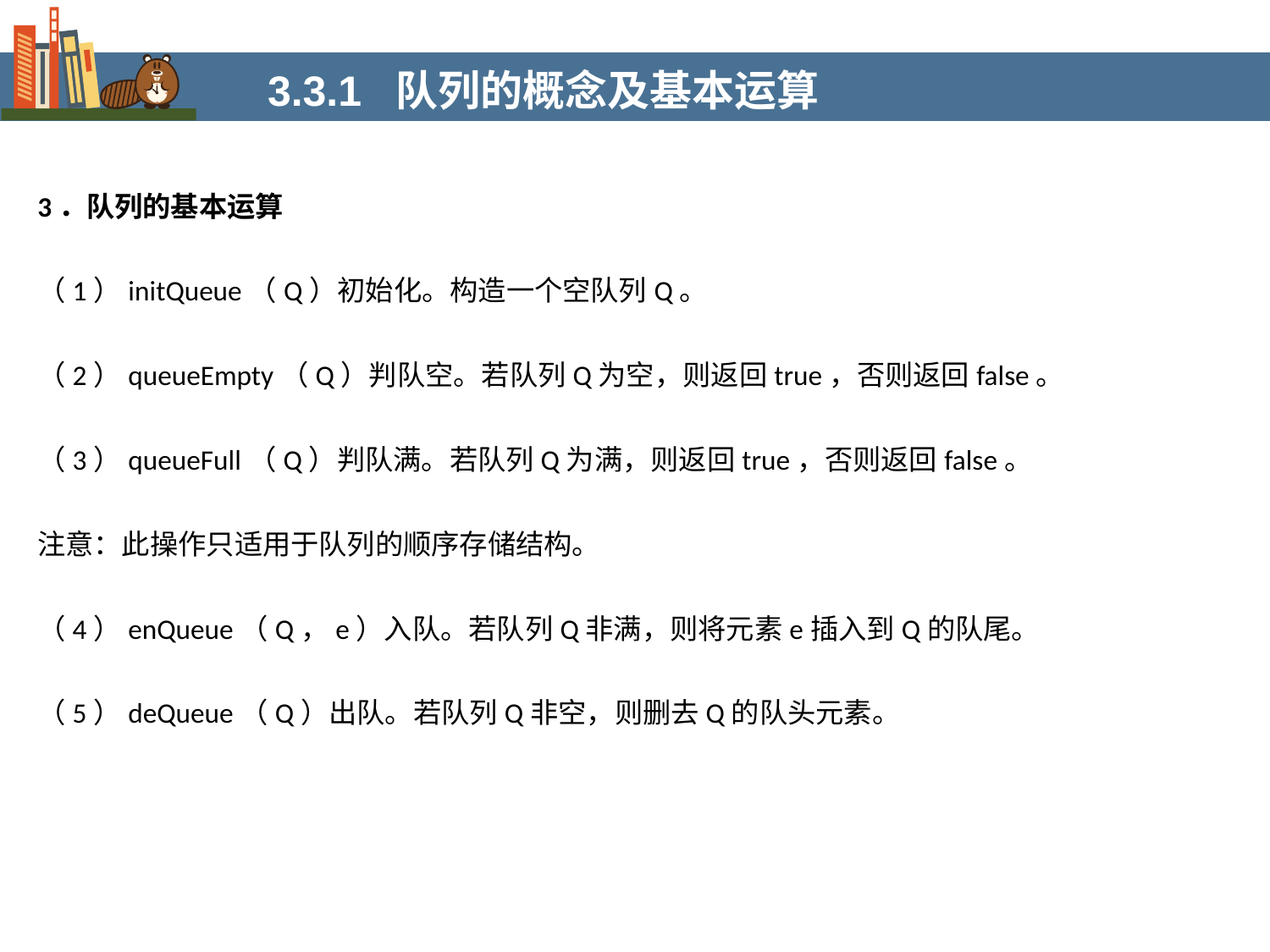

3.3.1  队列的概念及基本运算
3．队列的基本运算
（1）initQueue（Q）初始化。构造一个空队列Q。
（2）queueEmpty（Q）判队空。若队列Q为空，则返回true，否则返回false。
（3）queueFull（Q）判队满。若队列Q为满，则返回true，否则返回false。
注意：此操作只适用于队列的顺序存储结构。
（4）enQueue（Q，e）入队。若队列Q非满，则将元素e插入到Q的队尾。
（5）deQueue（Q）出队。若队列Q非空，则删去Q的队头元素。